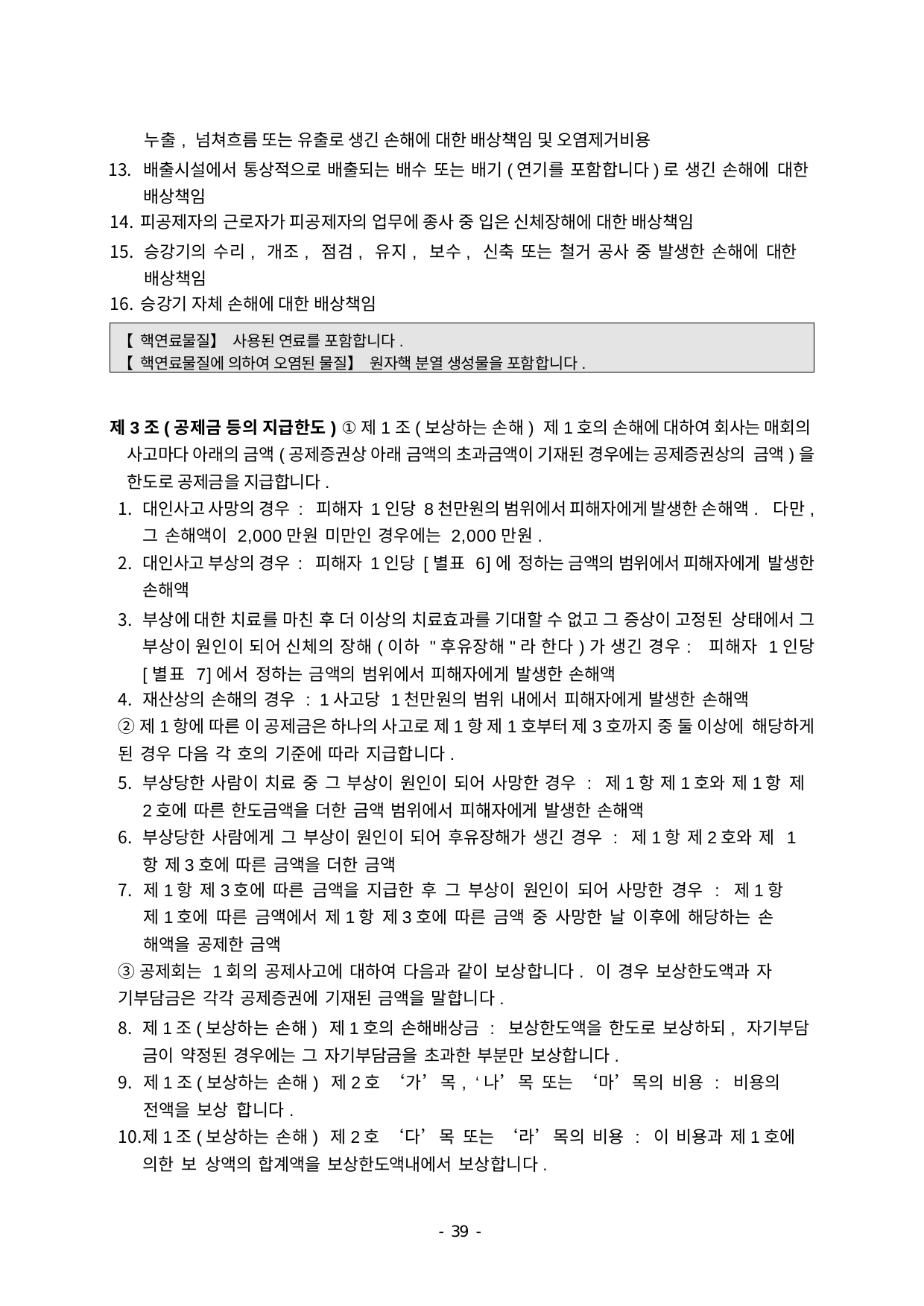

누출, 넘쳐흐름 또는 유출로 생긴 손해에 대한 배상책임 및 오염제거비용
배출시설에서 통상적으로 배출되는 배수 또는 배기(연기를 포함합니다)로 생긴 손해에  대한 배상책임
피공제자의 근로자가 피공제자의 업무에 종사 중 입은 신체장해에 대한 배상책임
승강기의 수리, 개조, 점검, 유지, 보수, 신축 또는 철거 공사 중 발생한 손해에 대한  배상책임
승강기 자체 손해에 대한 배상책임
【핵연료물질】사용된 연료를 포함합니다.
【핵연료물질에 의하여 오염된 물질】원자핵 분열 생성물을 포함합니다.
제3조(공제금 등의 지급한도) ①제1조(보상하는 손해) 제1호의 손해에 대하여 회사는 매회의  사고마다 아래의 금액(공제증권상 아래 금액의 초과금액이 기재된 경우에는 공제증권상의  금액)을 한도로 공제금을 지급합니다.
대인사고 사망의 경우 : 피해자 1인당 8천만원의 범위에서 피해자에게 발생한 손해액.  다만, 그 손해액이 2,000만원 미만인 경우에는 2,000만원.
대인사고 부상의 경우 : 피해자 1인당 [별표 6]에 정하는 금액의 범위에서 피해자에게  발생한 손해액
부상에 대한 치료를 마친 후 더 이상의 치료효과를 기대할 수 없고 그 증상이 고정된  상태에서 그 부상이 원인이 되어 신체의 장해(이하 "후유장해"라 한다)가 생긴 경우:  피해자 1인당 [별표 7]에서 정하는 금액의 범위에서 피해자에게 발생한 손해액
재산상의 손해의 경우 : 1사고당 1천만원의 범위 내에서 피해자에게 발생한 손해액
②제1항에 따른 이 공제금은 하나의 사고로 제1항 제1호부터 제3호까지 중 둘 이상에  해당하게 된 경우 다음 각 호의 기준에 따라 지급합니다.
부상당한 사람이 치료 중 그 부상이 원인이 되어 사망한 경우 : 제1항 제1호와 제1항  제2호에 따른 한도금액을 더한 금액 범위에서 피해자에게 발생한 손해액
부상당한 사람에게 그 부상이 원인이 되어 후유장해가 생긴 경우 : 제1항 제2호와 제  1항 제3호에 따른 금액을 더한 금액
제1항 제3호에 따른 금액을 지급한 후 그 부상이 원인이 되어 사망한 경우 : 제1항
제1호에 따른 금액에서 제1항 제3호에 따른 금액 중 사망한 날 이후에 해당하는 손  해액을 공제한 금액
③공제회는 1회의 공제사고에 대하여 다음과 같이 보상합니다. 이 경우 보상한도액과 자  기부담금은 각각 공제증권에 기재된 금액을 말합니다.
제1조(보상하는 손해) 제1호의 손해배상금 : 보상한도액을 한도로 보상하되, 자기부담  금이 약정된 경우에는 그 자기부담금을 초과한 부분만 보상합니다.
제1조(보상하는 손해) 제2호 ‘가’목, ‘나’목 또는 ‘마’목의 비용 : 비용의 전액을 보상  합니다.
제1조(보상하는 손해) 제2호 ‘다’목 또는 ‘라’목의 비용 : 이 비용과 제1호에 의한 보  상액의 합계액을 보상한도액내에서 보상합니다.
- 39 -